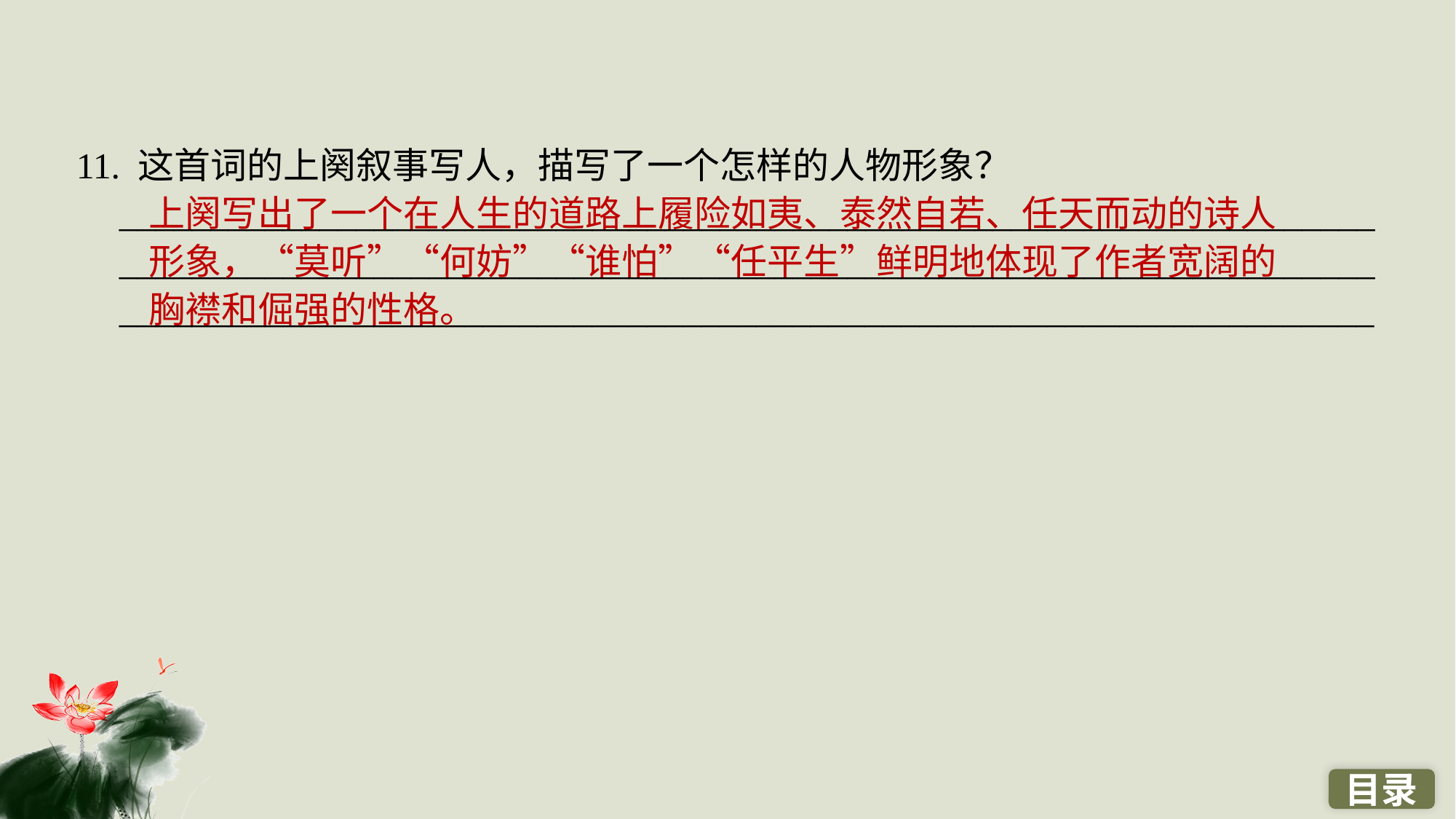

11. 这首词的上阕叙事写人，描写了一个怎样的人物形象？_______________________________________________________________________________________________________________________________________________________________________________________________________________
上阕写出了一个在人生的道路上履险如夷、泰然自若、任天而动的诗人形象，“莫听”“何妨”“谁怕”“任平生”鲜明地体现了作者宽阔的胸襟和倔强的性格。